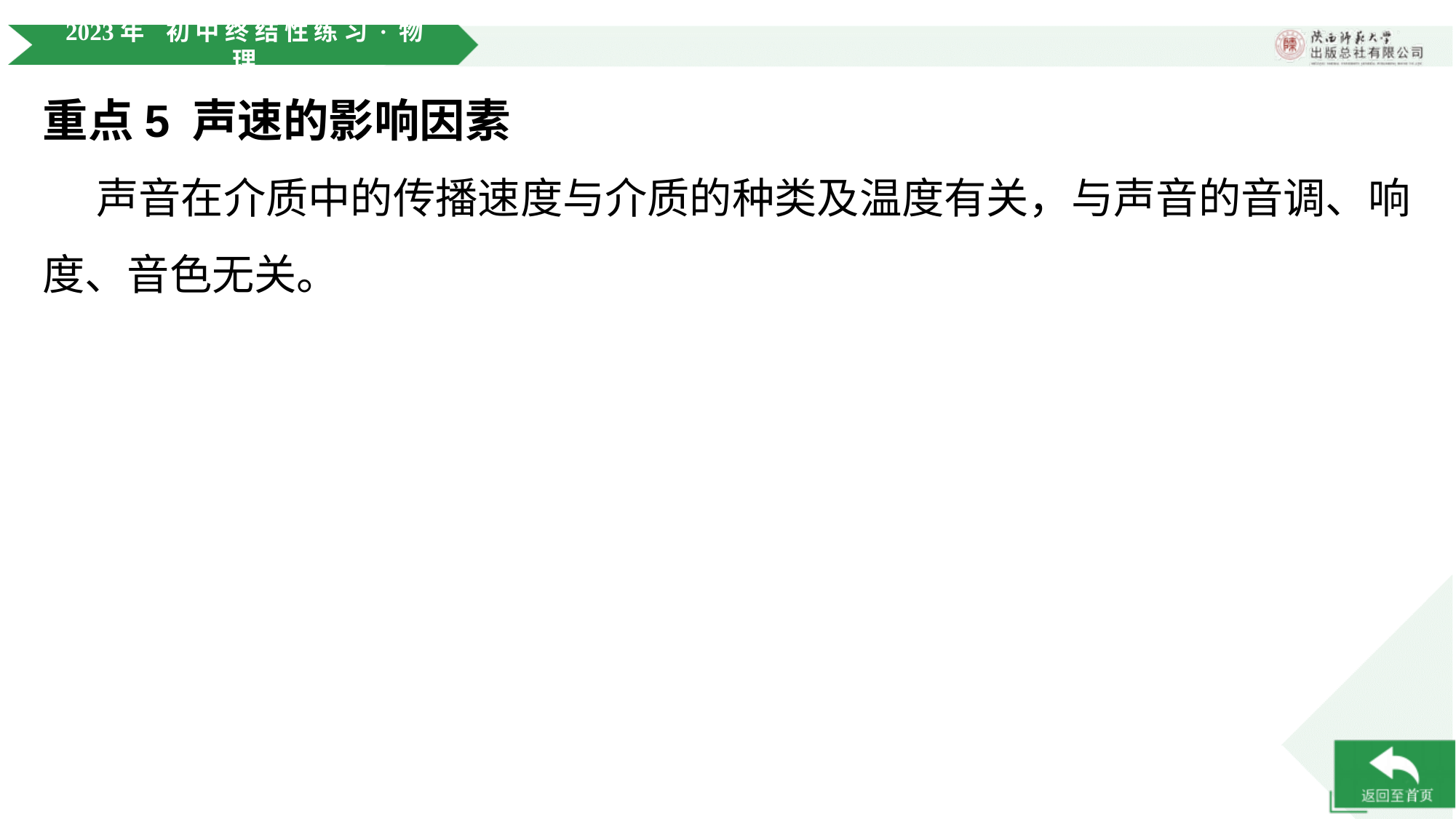

重点5 声速的影响因素
    声音在介质中的传播速度与介质的种类及温度有关，与声音的音调、响度、音色无关。